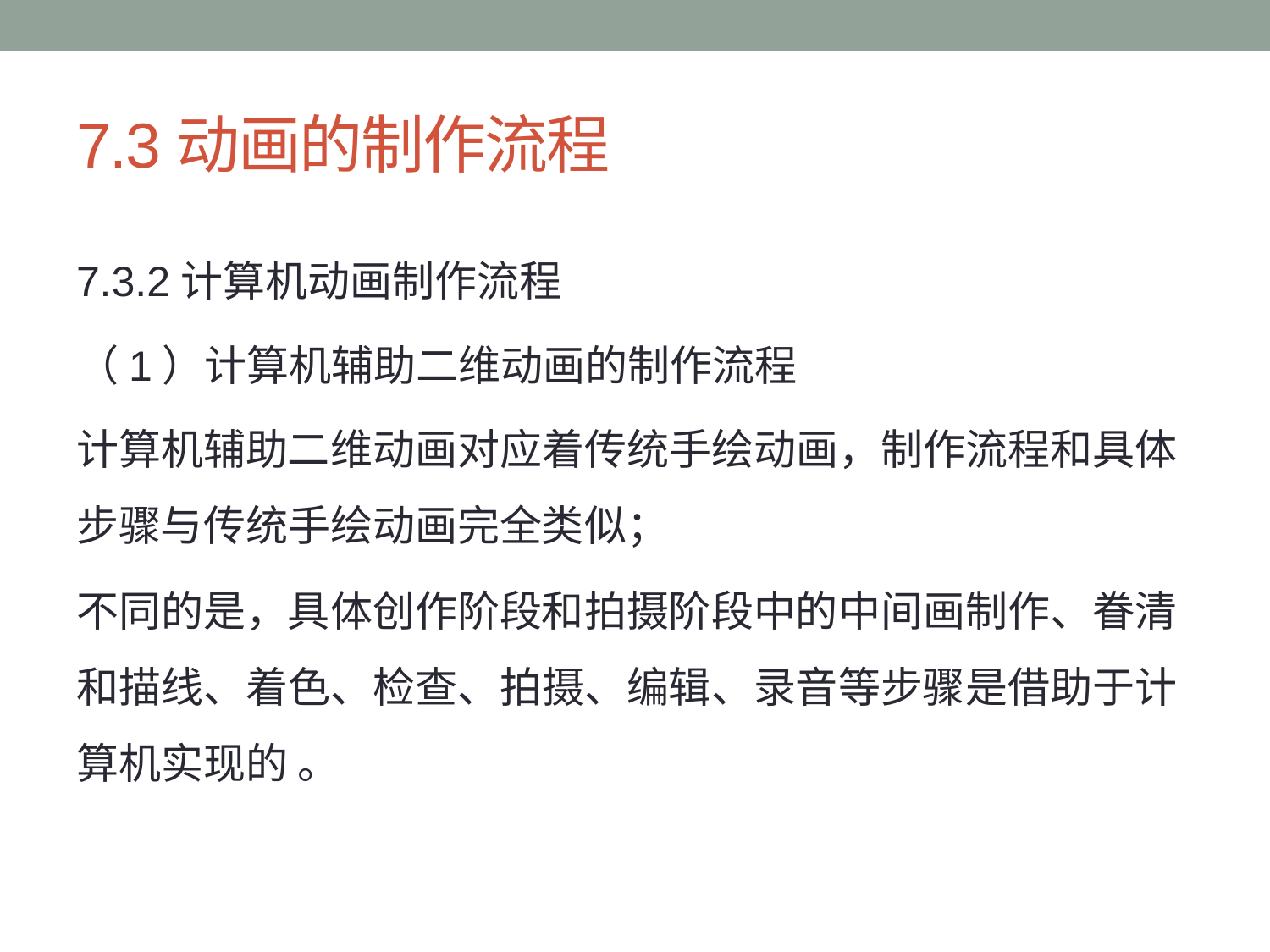

# 7.3动画的制作流程
7.3.2计算机动画制作流程
（1）计算机辅助二维动画的制作流程
计算机辅助二维动画对应着传统手绘动画，制作流程和具体步骤与传统手绘动画完全类似；
不同的是，具体创作阶段和拍摄阶段中的中间画制作、眷清和描线、着色、检查、拍摄、编辑、录音等步骤是借助于计算机实现的 。